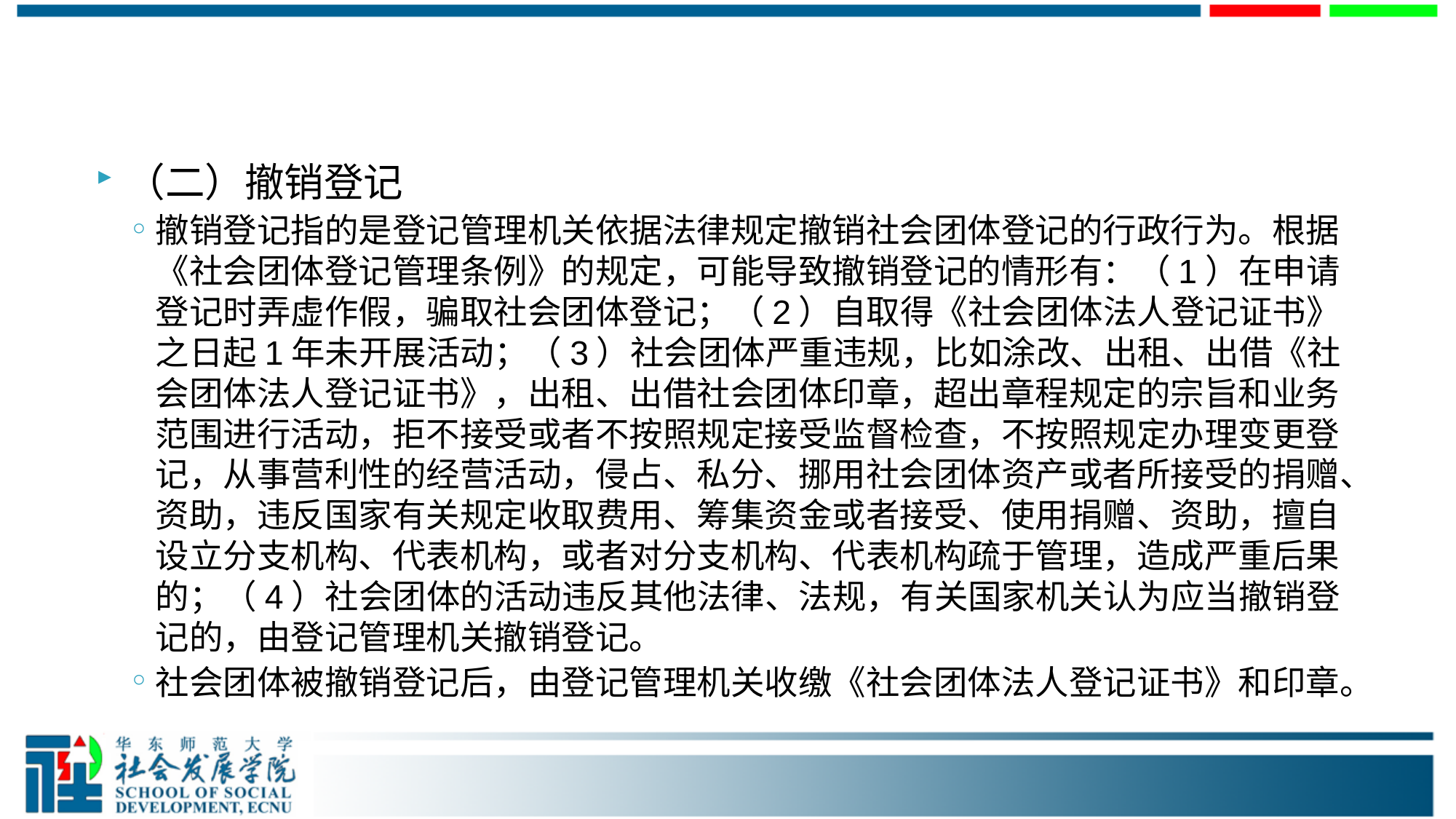

#
（二）撤销登记
撤销登记指的是登记管理机关依据法律规定撤销社会团体登记的行政行为。根据《社会团体登记管理条例》的规定，可能导致撤销登记的情形有：（1）在申请登记时弄虚作假，骗取社会团体登记；（2）自取得《社会团体法人登记证书》之日起1年未开展活动；（3）社会团体严重违规，比如涂改、出租、出借《社会团体法人登记证书》，出租、出借社会团体印章，超出章程规定的宗旨和业务范围进行活动，拒不接受或者不按照规定接受监督检查，不按照规定办理变更登记，从事营利性的经营活动，侵占、私分、挪用社会团体资产或者所接受的捐赠、资助，违反国家有关规定收取费用、筹集资金或者接受、使用捐赠、资助，擅自设立分支机构、代表机构，或者对分支机构、代表机构疏于管理，造成严重后果的；（4）社会团体的活动违反其他法律、法规，有关国家机关认为应当撤销登记的，由登记管理机关撤销登记。
社会团体被撤销登记后，由登记管理机关收缴《社会团体法人登记证书》和印章。